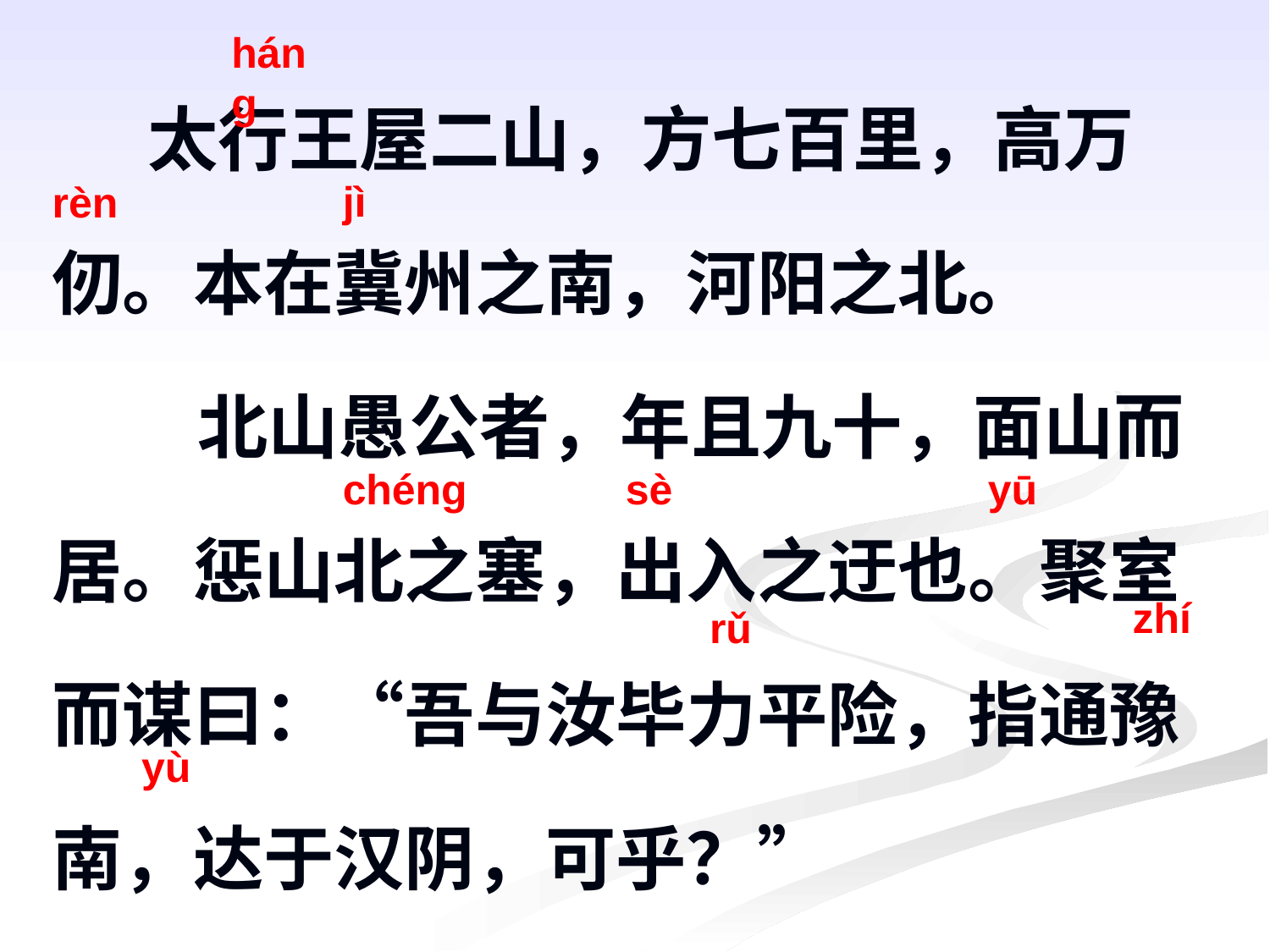

háng
         太行王屋二山，方七百里，高万仞。本在冀州之南，河阳之北。
        北山愚公者，年且九十，面山而居。惩山北之塞，出入之迂也。聚室而谋曰：“吾与汝毕力平险，指通豫南，达于汉阴，可乎？”
jì
rèn
chéng
sè
yū
zhí
rǔ
yù